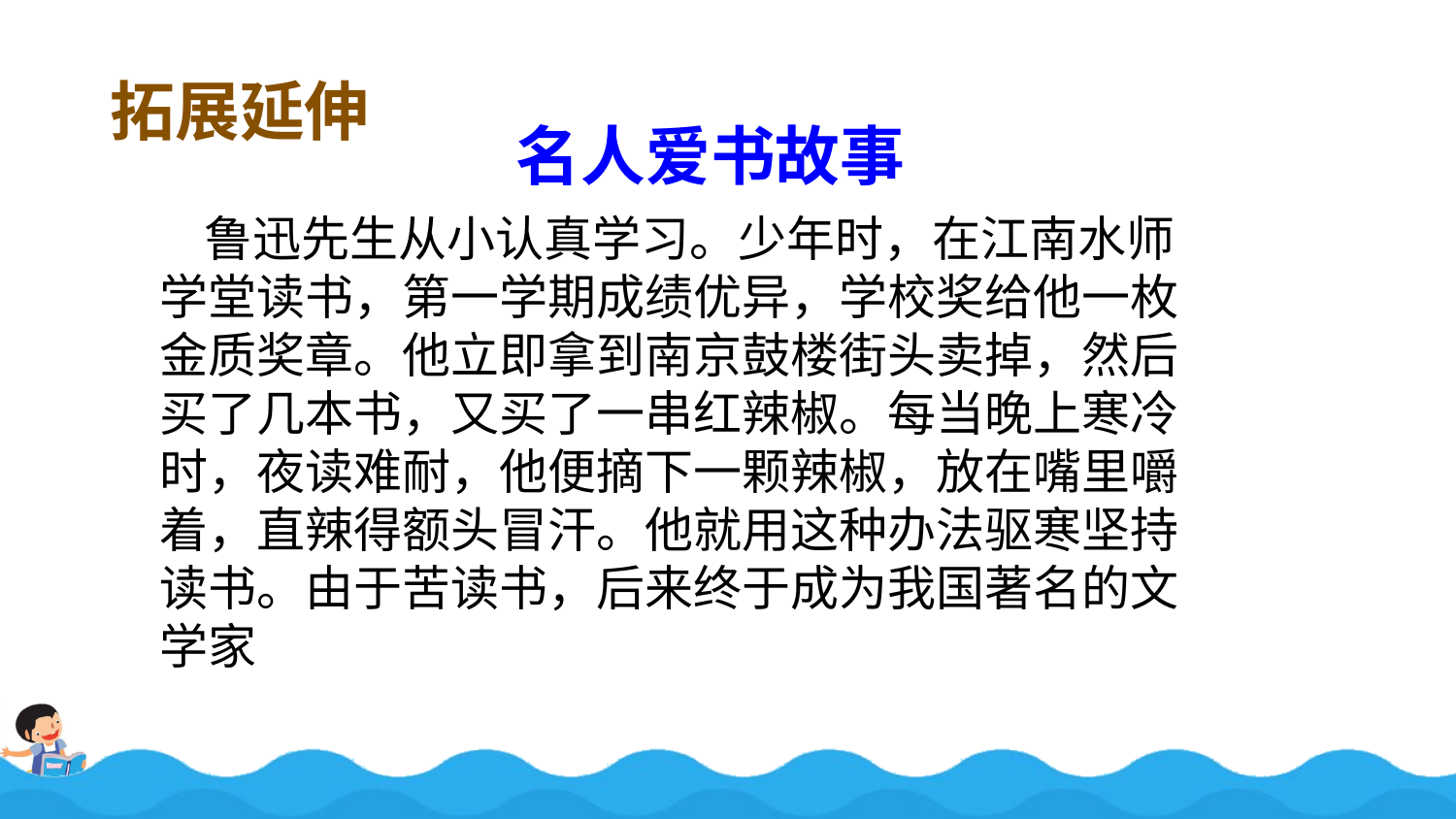

拓展延伸
名人爱书故事
   鲁迅先生从小认真学习。少年时，在江南水师学堂读书，第一学期成绩优异，学校奖给他一枚金质奖章。他立即拿到南京鼓楼街头卖掉，然后买了几本书，又买了一串红辣椒。每当晚上寒冷时，夜读难耐，他便摘下一颗辣椒，放在嘴里嚼着，直辣得额头冒汗。他就用这种办法驱寒坚持读书。由于苦读书，后来终于成为我国著名的文学家